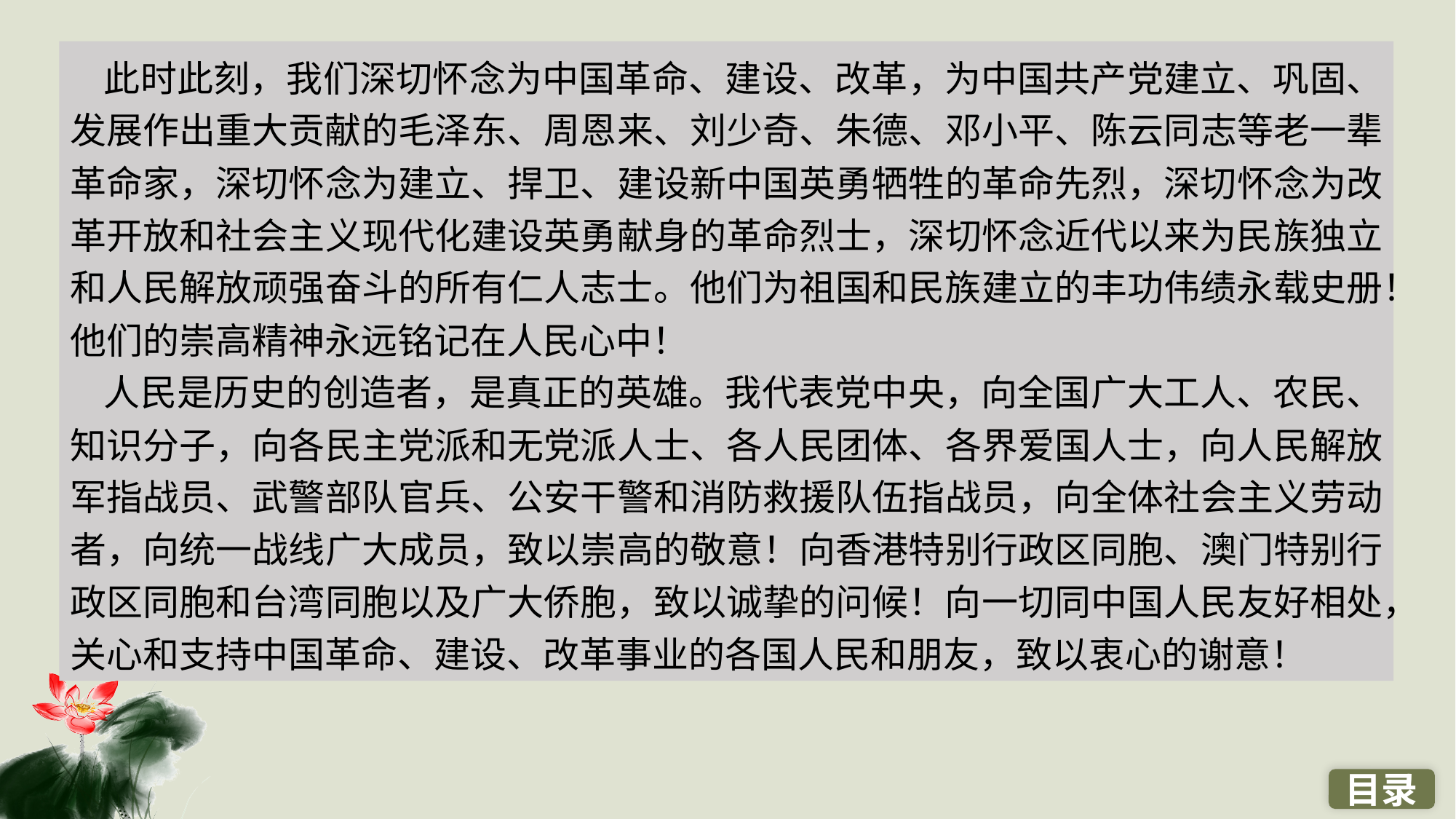

此时此刻，我们深切怀念为中国革命、建设、改革，为中国共产党建立、巩固、发展作出重大贡献的毛泽东、周恩来、刘少奇、朱德、邓小平、陈云同志等老一辈革命家，深切怀念为建立、捍卫、建设新中国英勇牺牲的革命先烈，深切怀念为改革开放和社会主义现代化建设英勇献身的革命烈士，深切怀念近代以来为民族独立和人民解放顽强奋斗的所有仁人志士。他们为祖国和民族建立的丰功伟绩永载史册！他们的崇高精神永远铭记在人民心中！
   人民是历史的创造者，是真正的英雄。我代表党中央，向全国广大工人、农民、知识分子，向各民主党派和无党派人士、各人民团体、各界爱国人士，向人民解放军指战员、武警部队官兵、公安干警和消防救援队伍指战员，向全体社会主义劳动者，向统一战线广大成员，致以崇高的敬意！向香港特别行政区同胞、澳门特别行政区同胞和台湾同胞以及广大侨胞，致以诚挚的问候！向一切同中国人民友好相处，关心和支持中国革命、建设、改革事业的各国人民和朋友，致以衷心的谢意！